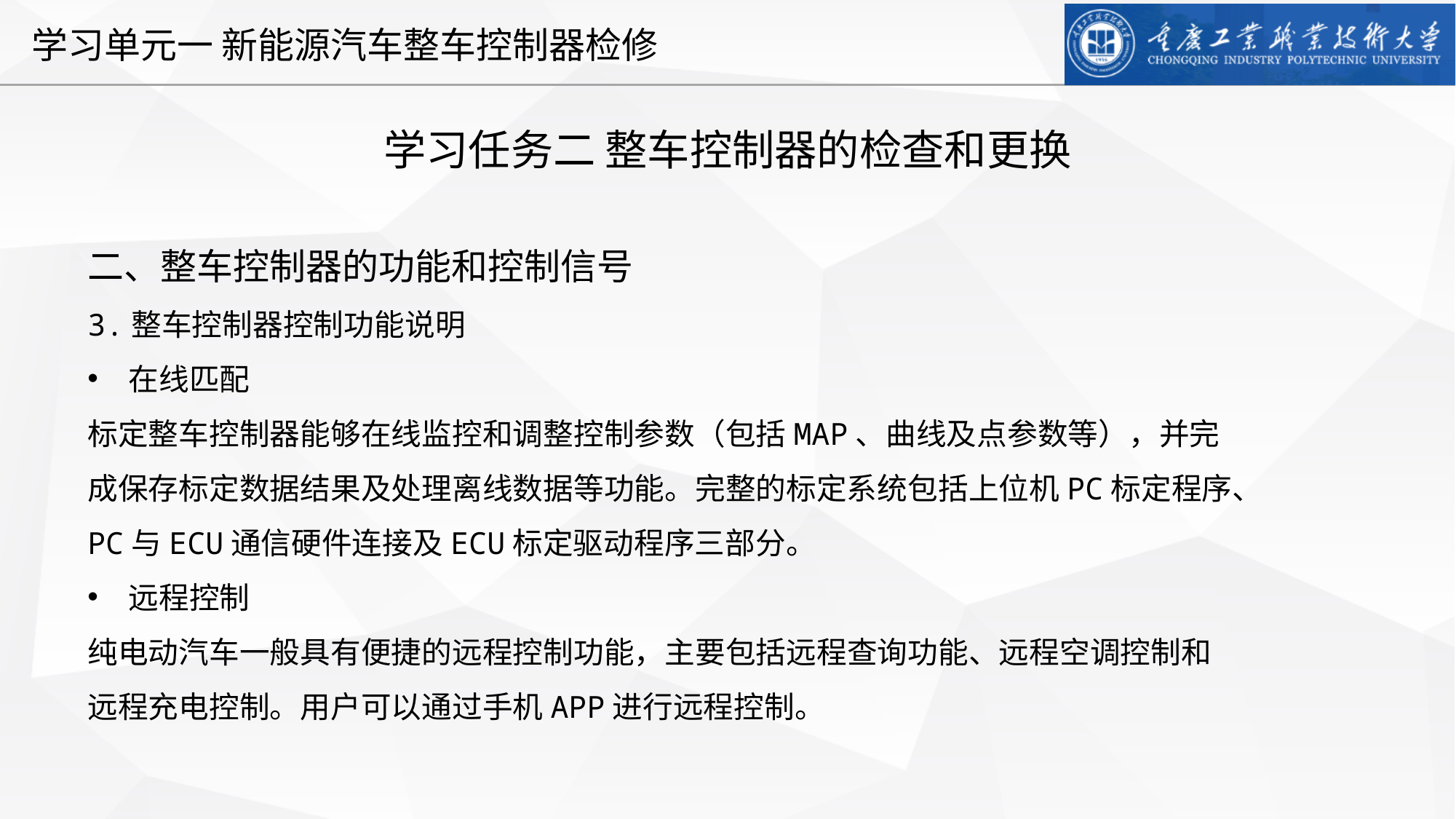

学习任务二 整车控制器的检查和更换
二、整车控制器的功能和控制信号
3.整车控制器控制功能说明
在线匹配
标定整车控制器能够在线监控和调整控制参数（包括MAP、曲线及点参数等），并完成保存标定数据结果及处理离线数据等功能。完整的标定系统包括上位机PC标定程序、PC与ECU通信硬件连接及ECU标定驱动程序三部分。
远程控制
纯电动汽车一般具有便捷的远程控制功能，主要包括远程查询功能、远程空调控制和远程充电控制。用户可以通过手机APP进行远程控制。